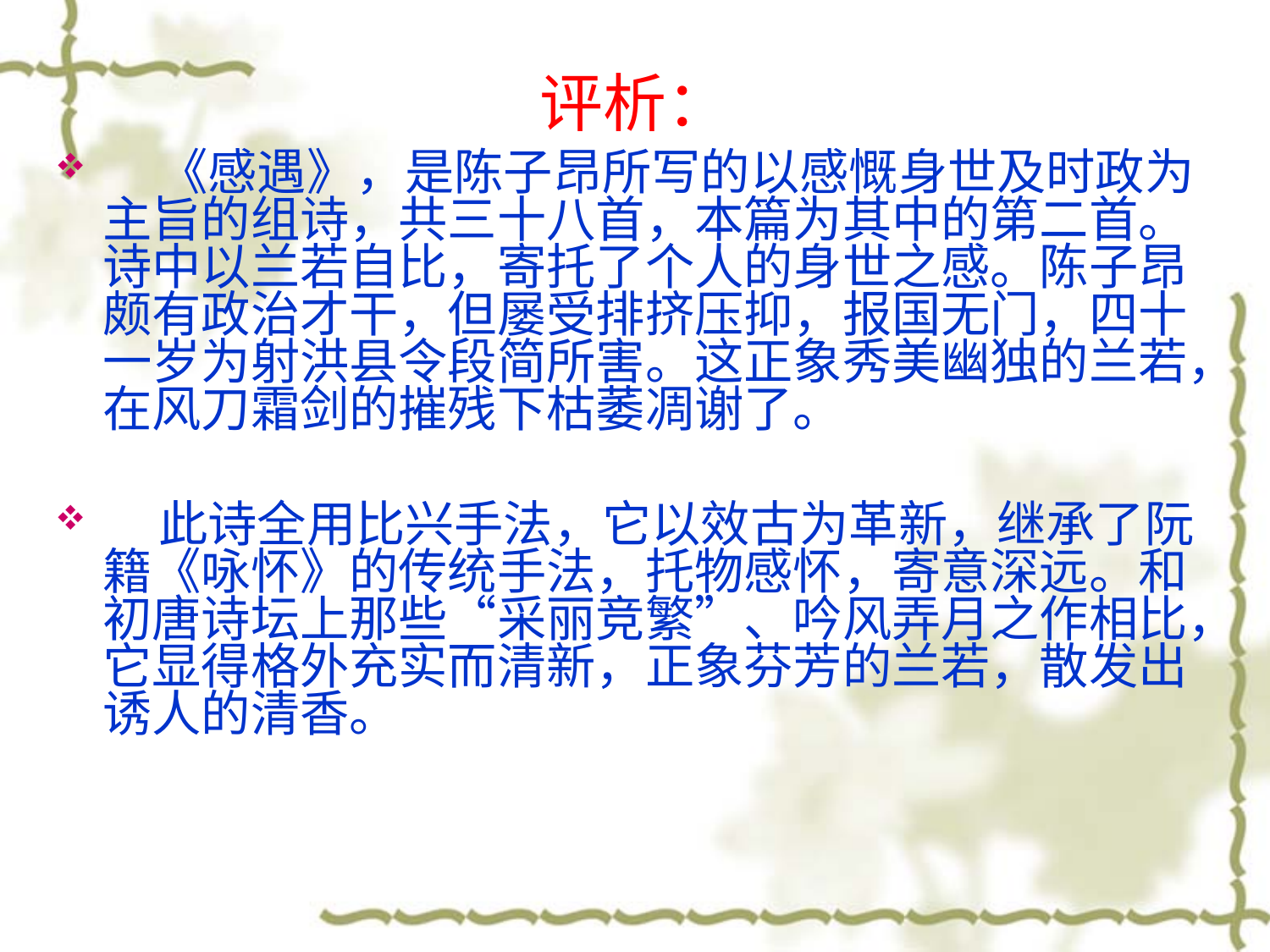

# 评析：
    《感遇》，是陈子昂所写的以感慨身世及时政为主旨的组诗，共三十八首，本篇为其中的第二首。诗中以兰若自比，寄托了个人的身世之感。陈子昂颇有政治才干，但屡受排挤压抑，报国无门，四十一岁为射洪县令段简所害。这正象秀美幽独的兰若，在风刀霜剑的摧残下枯萎凋谢了。

    此诗全用比兴手法，它以效古为革新，继承了阮籍《咏怀》的传统手法，托物感怀，寄意深远。和初唐诗坛上那些“采丽竞繁”、吟风弄月之作相比，它显得格外充实而清新，正象芬芳的兰若，散发出诱人的清香。